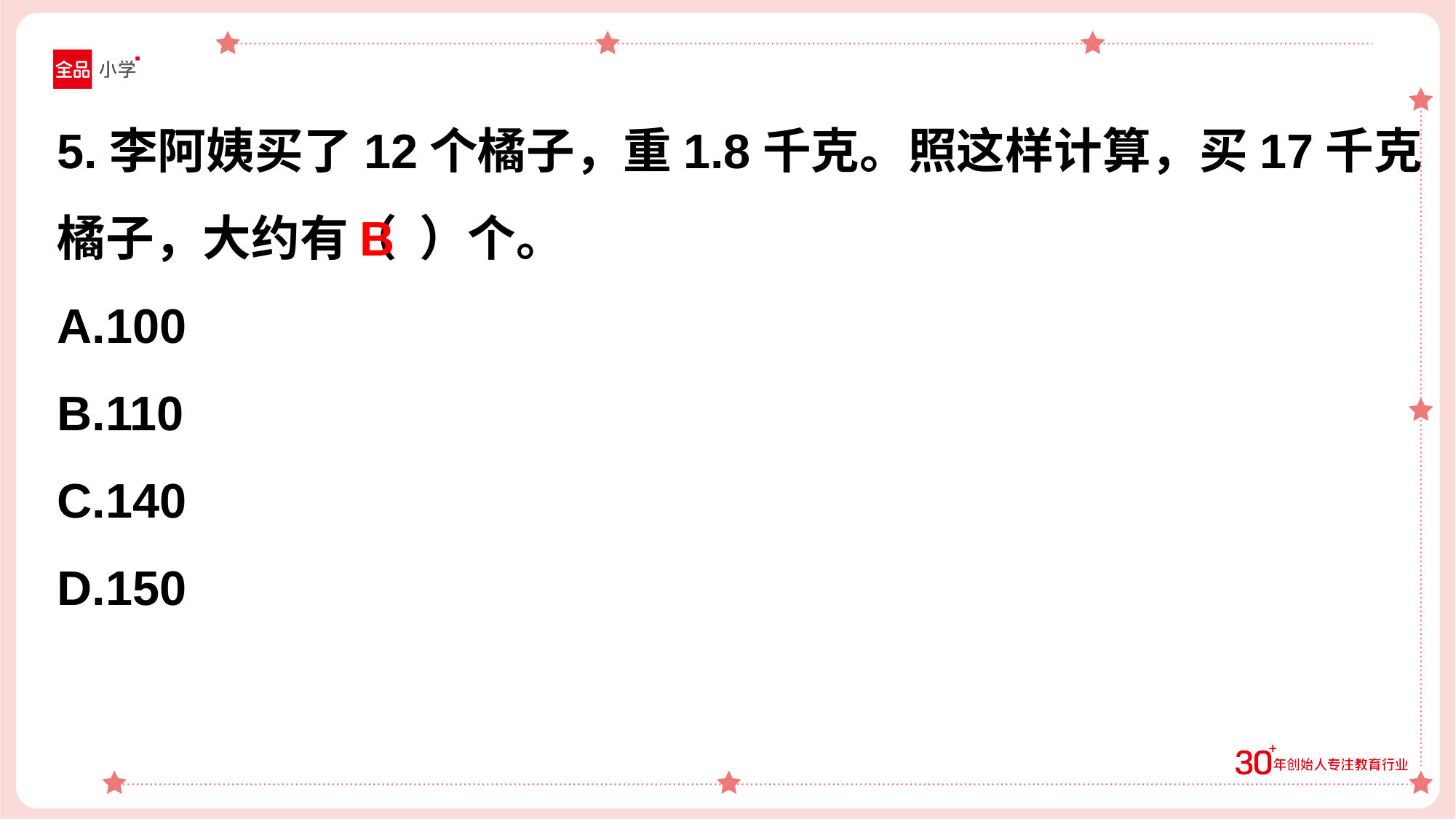

5.李阿姨买了12个橘子，重1.8千克。照这样计算，买17千克橘子，大约有（  ）个。
A.100
B.110
C.140
D.150
B